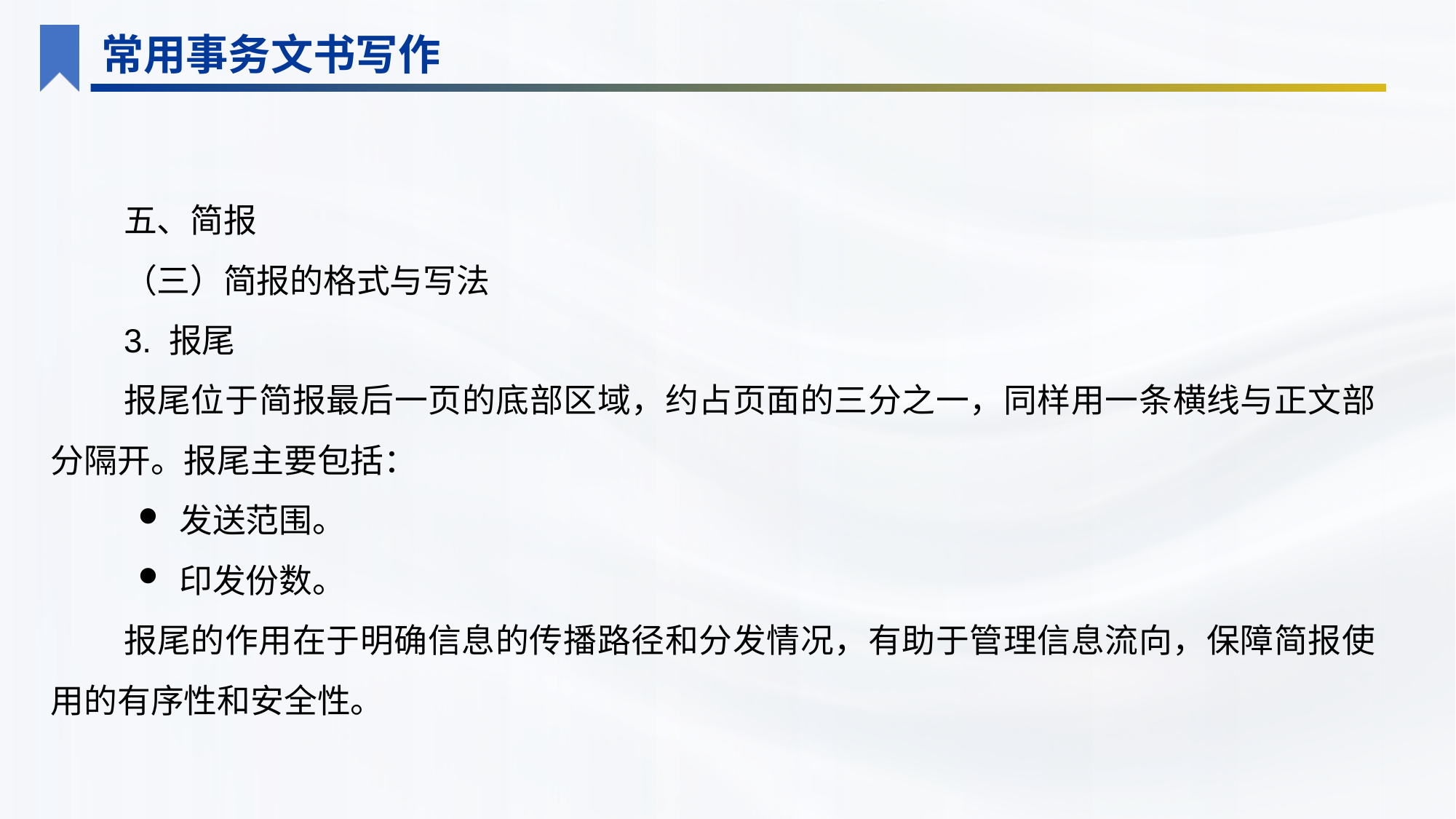

常用事务文书写作
五、简报
（三）简报的格式与写法
3. 报尾
报尾位于简报最后一页的底部区域，约占页面的三分之一，同样用一条横线与正文部分隔开。报尾主要包括：
发送范围。
印发份数。
报尾的作用在于明确信息的传播路径和分发情况，有助于管理信息流向，保障简报使用的有序性和安全性。